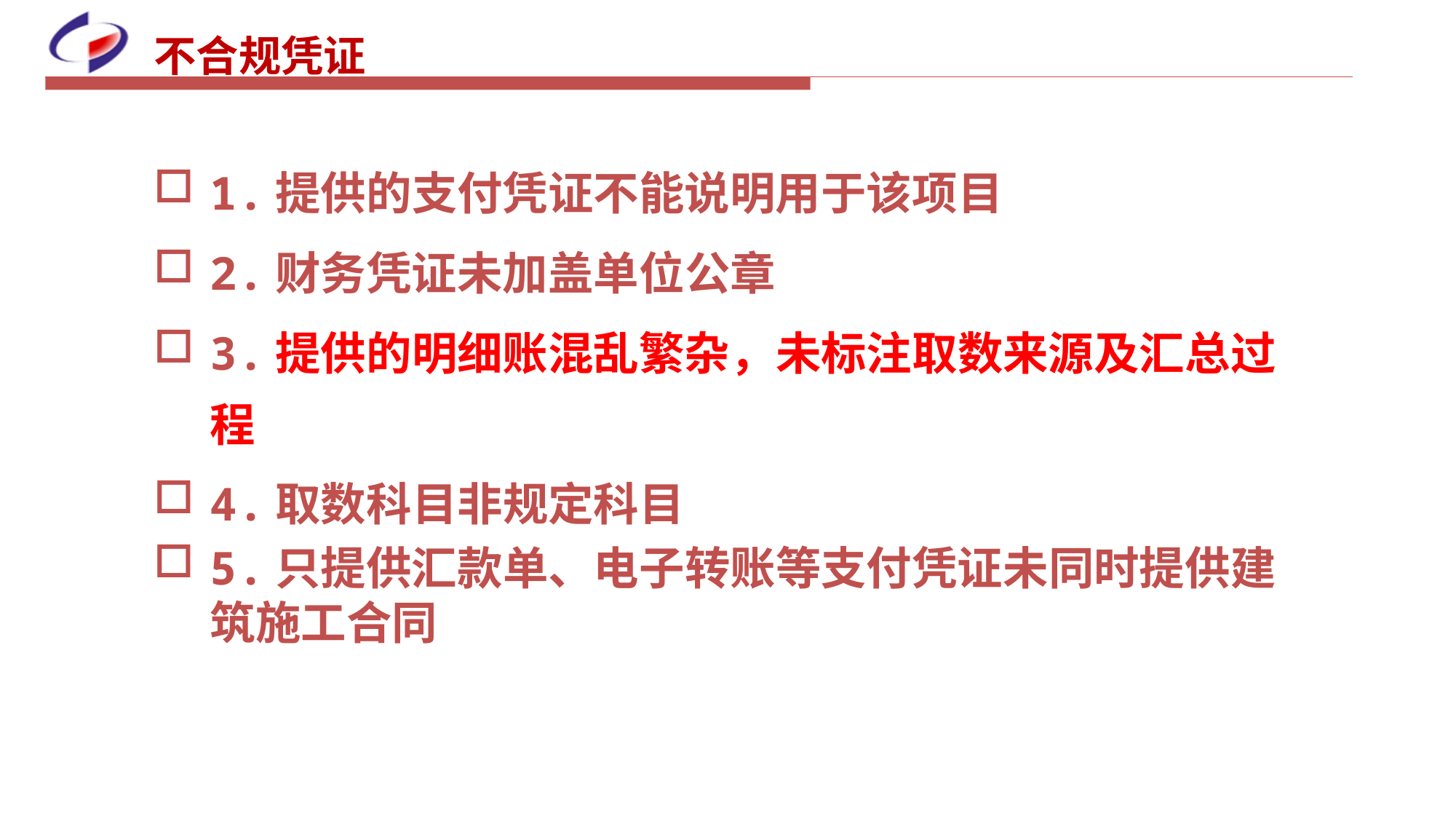

# 不合规凭证
1.提供的支付凭证不能说明用于该项目
2.财务凭证未加盖单位公章
3.提供的明细账混乱繁杂，未标注取数来源及汇总过程
4.取数科目非规定科目
5.只提供汇款单、电子转账等支付凭证未同时提供建筑施工合同